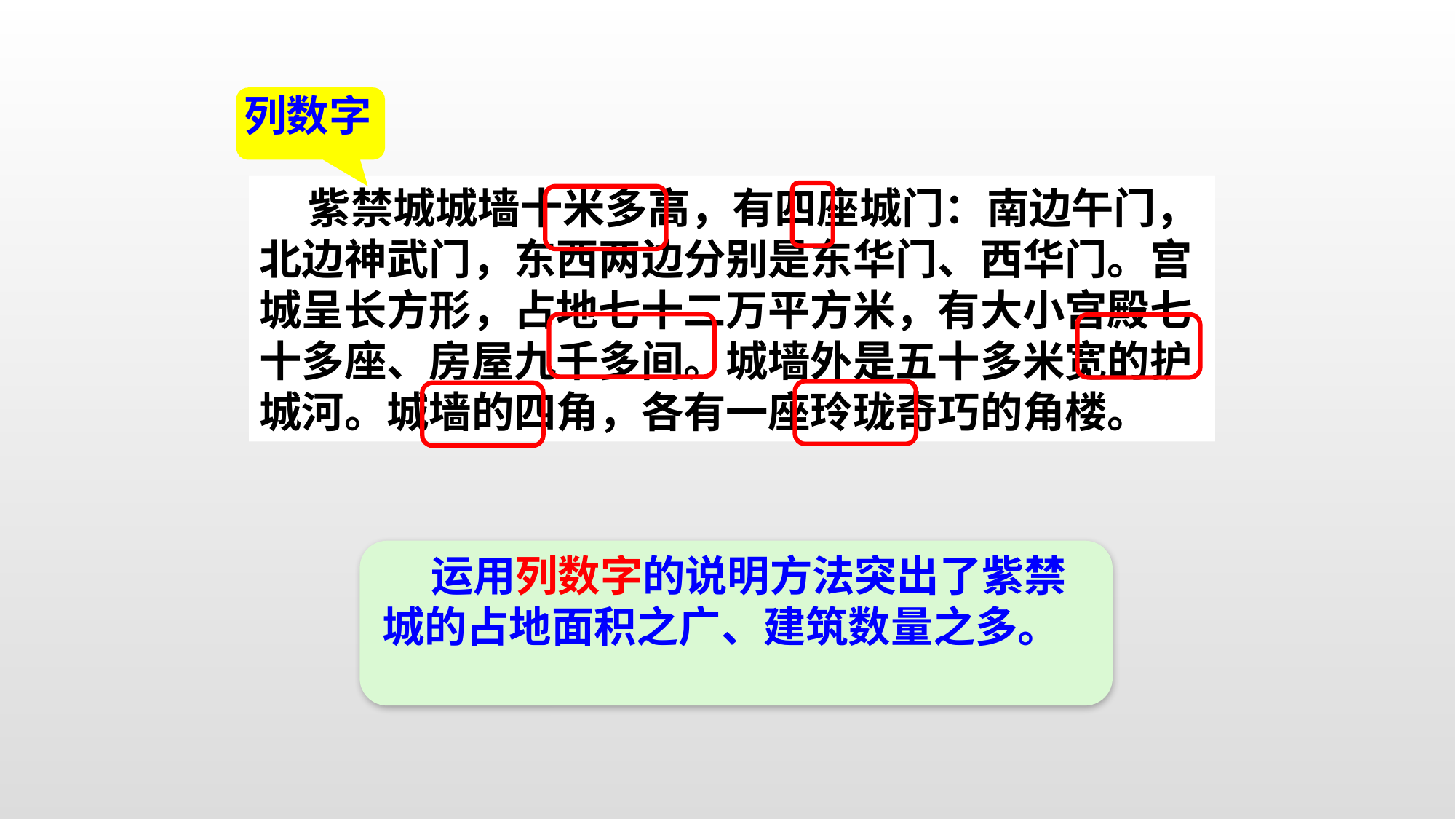

列数字

    紫禁城城墙十米多高，有四座城门：南边午门，北边神武门，东西两边分别是东华门、西华门。宫城呈长方形，占地七十二万平方米，有大小宫殿七十多座、房屋九千多间。城墙外是五十多米宽的护城河。城墙的四角，各有一座玲珑奇巧的角楼。

    运用列数字的说明方法突出了紫禁城的占地面积之广、建筑数量之多。